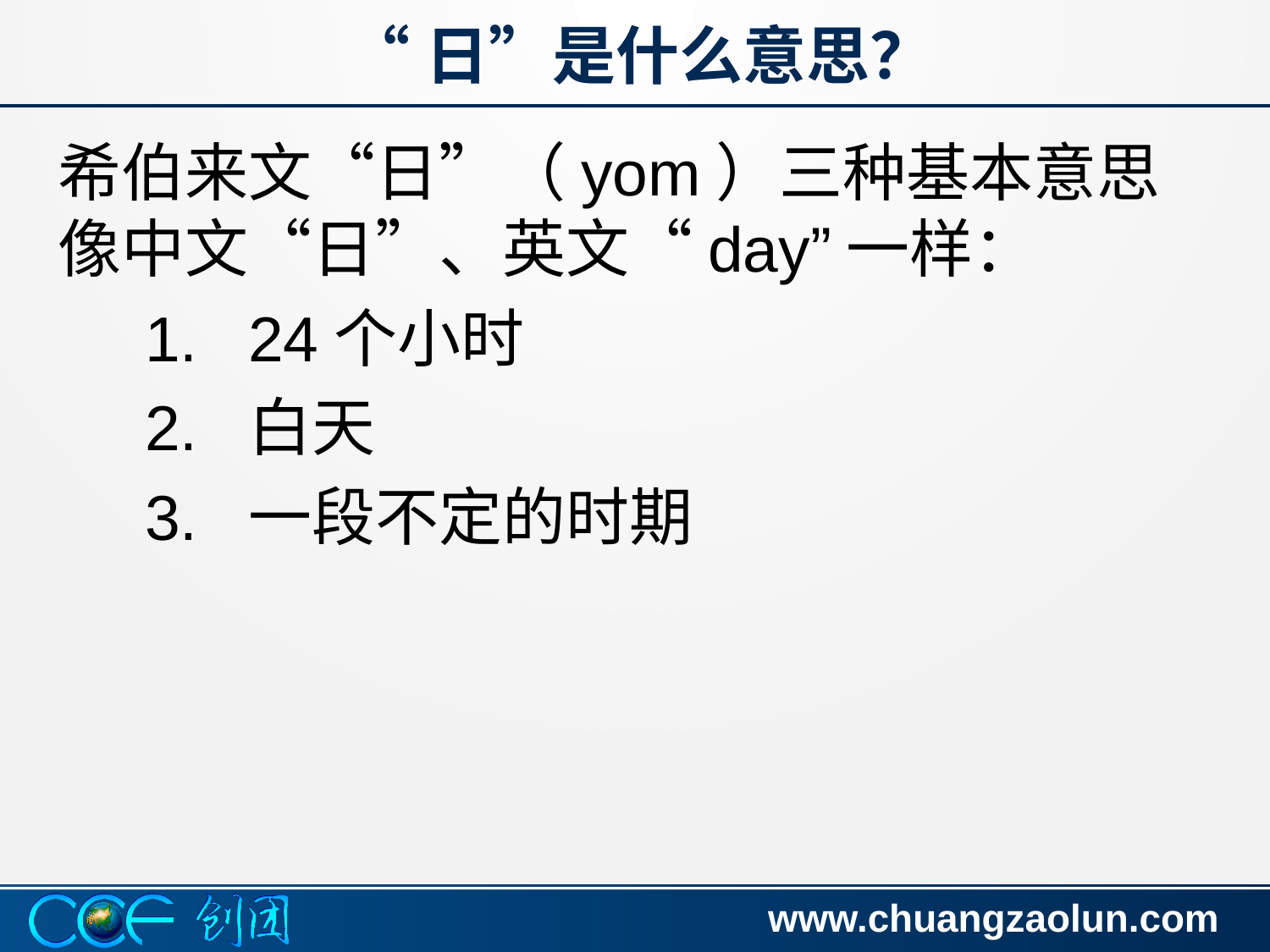

“日”是什么意思？
希伯来文“日”（yom）三种基本意思像中文“日”、英文“day”一样：
24个小时
白天
一段不定的时期